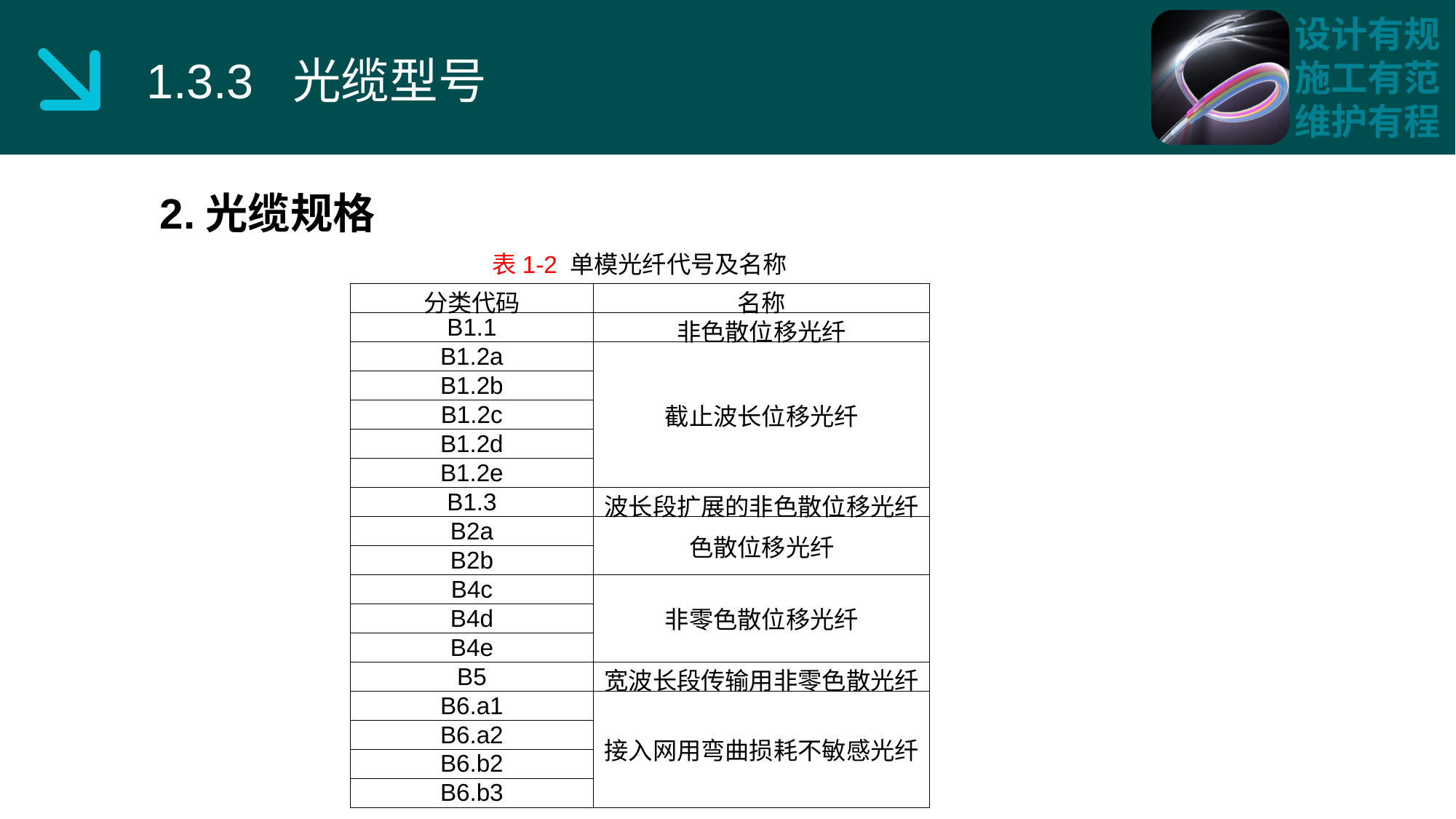

1.3.3  光缆型号

2.光缆规格
表1-2 单模光纤代号及名称
| 分类代码 | 名称 |
| --- | --- |
| B1.1 | 非色散位移光纤 |
| B1.2a | 截止波长位移光纤 |
| B1.2b |  |
| B1.2c |  |
| B1.2d |  |
| B1.2e |  |
| B1.3 | 波长段扩展的非色散位移光纤 |
| B2a | 色散位移光纤 |
| B2b |  |
| B4c | 非零色散位移光纤 |
| B4d |  |
| B4e |  |
| B5 | 宽波长段传输用非零色散光纤 |
| B6.a1 | 接入网用弯曲损耗不敏感光纤 |
| B6.a2 |  |
| B6.b2 |  |
| B6.b3 |  |